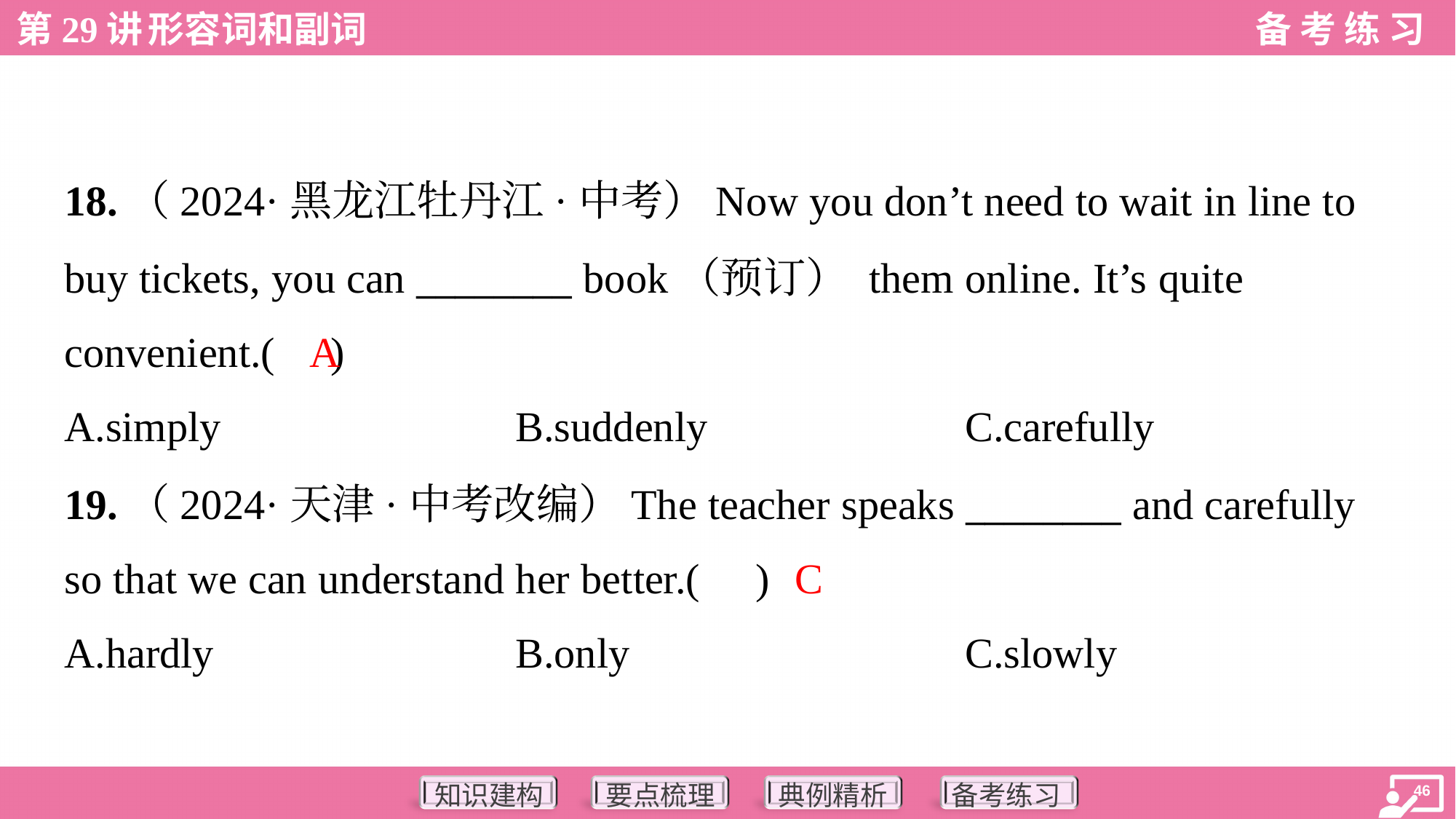

18.（2024·黑龙江牡丹江·中考）Now you don’t need to wait in line to
buy tickets, you can ________ book（预订） them online. It’s quite
convenient.(     )
A
A.simply	B.suddenly	C.carefully
19.（2024·天津·中考改编）The teacher speaks ________ and carefully
so that we can understand her better.(     )
C
A.hardly	B.only	C.slowly